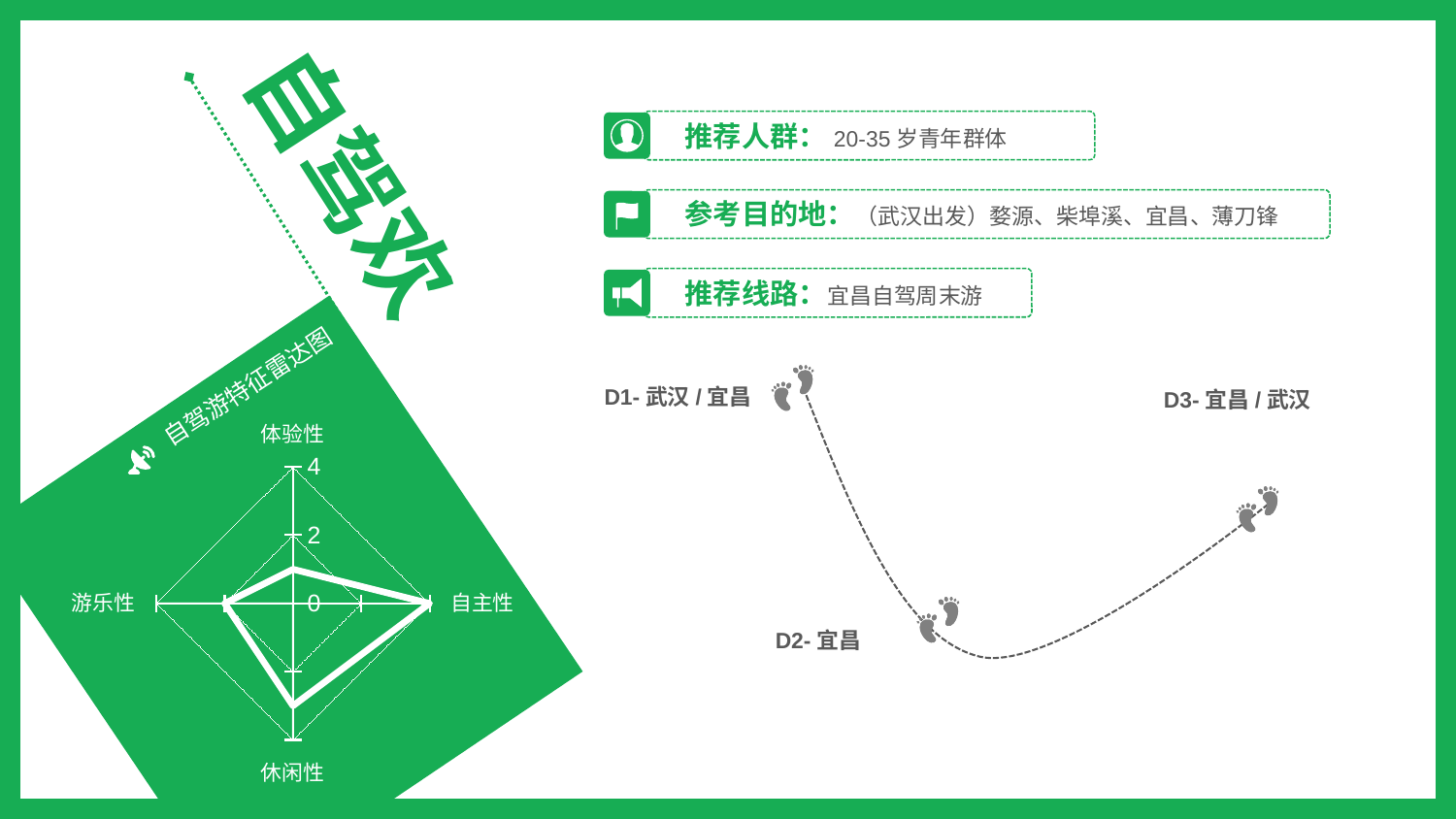

自驾欢
推荐人群：20-35岁青年群体

参考目的地：（武汉出发）婺源、柴埠溪、宜昌、薄刀锋

推荐线路：宜昌自驾周末游

D1-武汉/宜昌
自驾游特征雷达图

### Chart

| Category | 自驾游 |
|---|---|
| 体验性 | 1.0 |
| 自主性 | 4.0 |
| 休闲性 | 3.0 |
| 游乐性 | 2.0 |
D3-宜昌/武汉

D2-宜昌